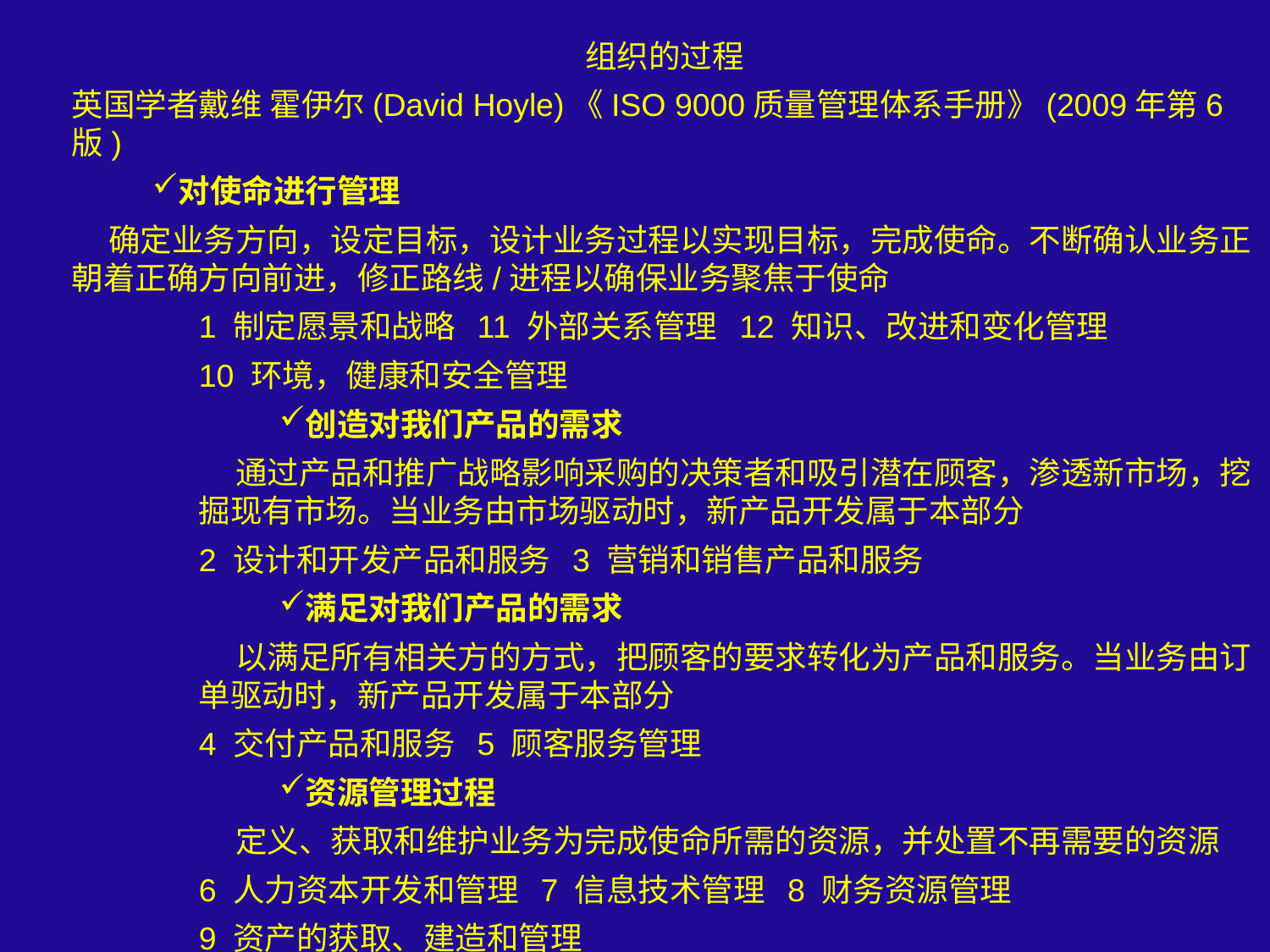

组织的过程
英国学者戴维 霍伊尔(David Hoyle)《ISO 9000质量管理体系手册》(2009年第6版)
对使命进行管理
    确定业务方向，设定目标，设计业务过程以实现目标，完成使命。不断确认业务正朝着正确方向前进，修正路线/进程以确保业务聚焦于使命
1 制定愿景和战略  11 外部关系管理  12 知识、改进和变化管理
10 环境，健康和安全管理
创造对我们产品的需求
    通过产品和推广战略影响采购的决策者和吸引潜在顾客，渗透新市场，挖掘现有市场。当业务由市场驱动时，新产品开发属于本部分
2 设计和开发产品和服务  3 营销和销售产品和服务
满足对我们产品的需求
    以满足所有相关方的方式，把顾客的要求转化为产品和服务。当业务由订单驱动时，新产品开发属于本部分
4 交付产品和服务  5 顾客服务管理
资源管理过程
    定义、获取和维护业务为完成使命所需的资源，并处置不再需要的资源
6 人力资本开发和管理  7 信息技术管理  8 财务资源管理
9 资产的获取、建造和管理